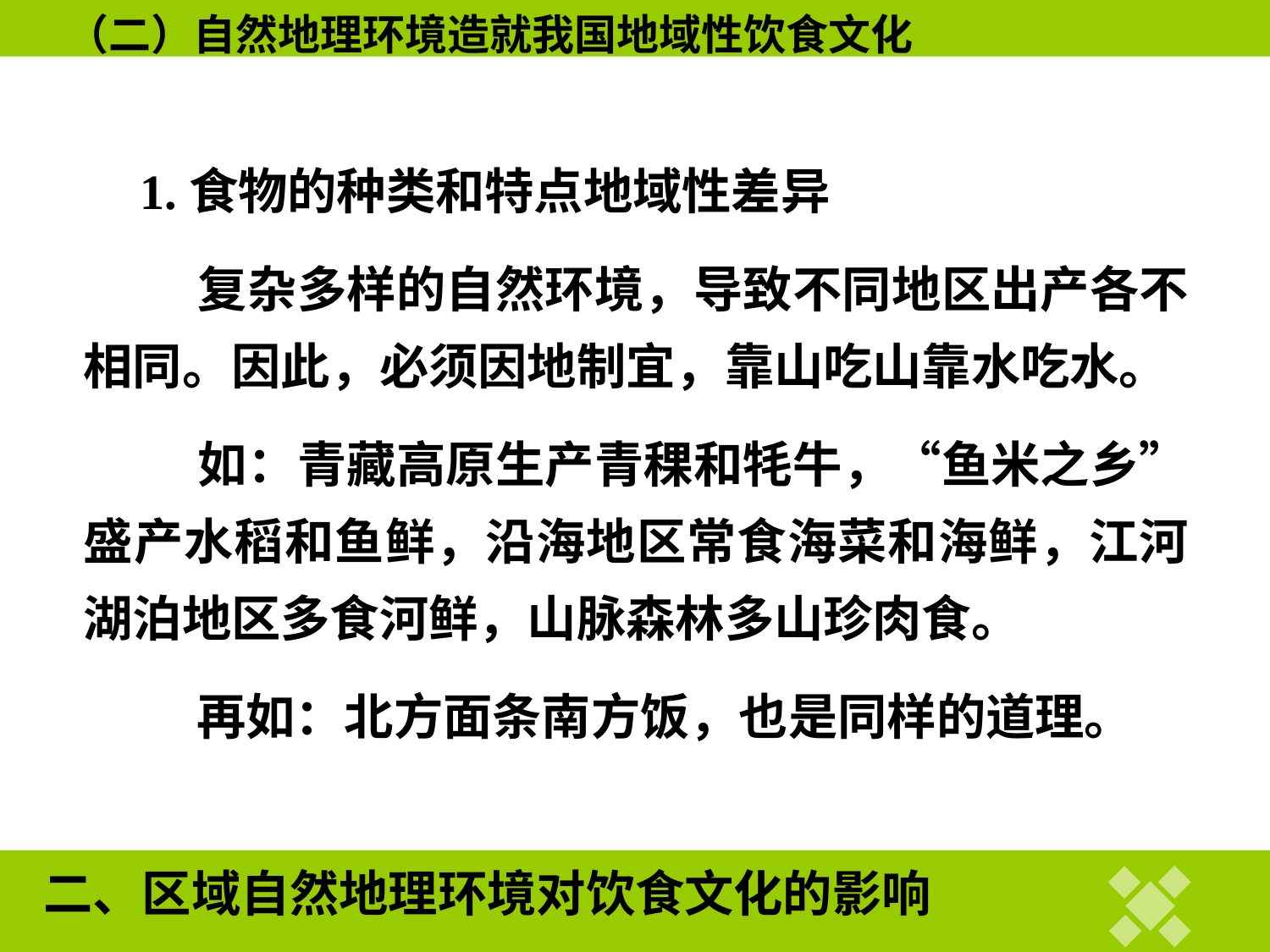

（二）自然地理环境造就我国地域性饮食文化
1.食物的种类和特点地域性差异
    复杂多样的自然环境，导致不同地区出产各不相同。因此，必须因地制宜，靠山吃山靠水吃水。
    如：青藏高原生产青稞和牦牛，“鱼米之乡”盛产水稻和鱼鲜，沿海地区常食海菜和海鲜，江河湖泊地区多食河鲜，山脉森林多山珍肉食。
    再如：北方面条南方饭，也是同样的道理。
二、区域自然地理环境对饮食文化的影响